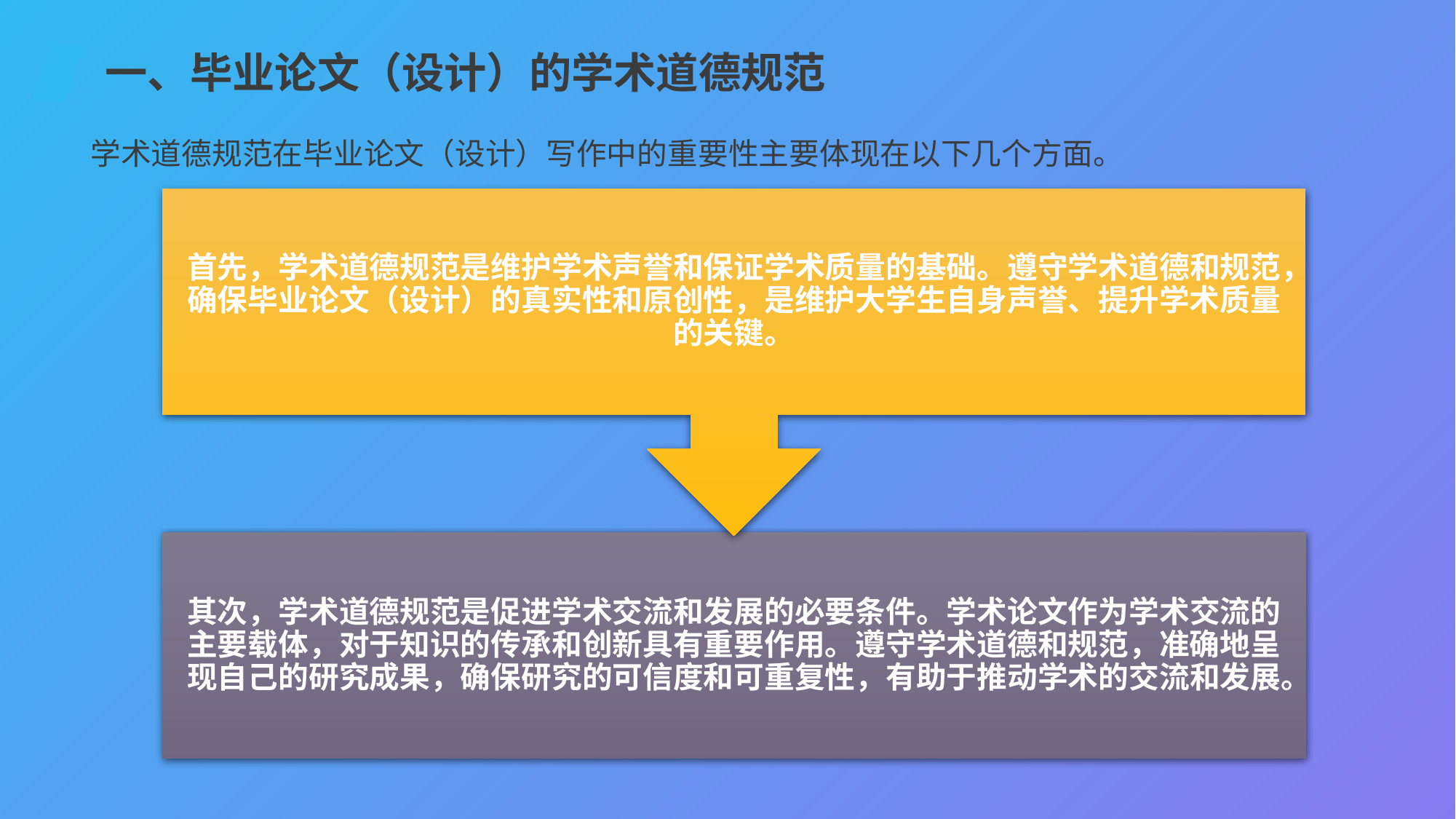

一、毕业论文（设计）的学术道德规范
学术道德规范在毕业论文（设计）写作中的重要性主要体现在以下几个方面。
其次，学术道德规范是促进学术交流和发展的必要条件。学术论文作为学术交流的主要载体，对于知识的传承和创新具有重要作用。遵守学术道德和规范，准确地呈现自己的研究成果，确保研究的可信度和可重复性，有助于推动学术的交流和发展。
首先，学术道德规范是维护学术声誉和保证学术质量的基础。遵守学术道德和规范，确保毕业论文（设计）的真实性和原创性，是维护大学生自身声誉、提升学术质量的关键。